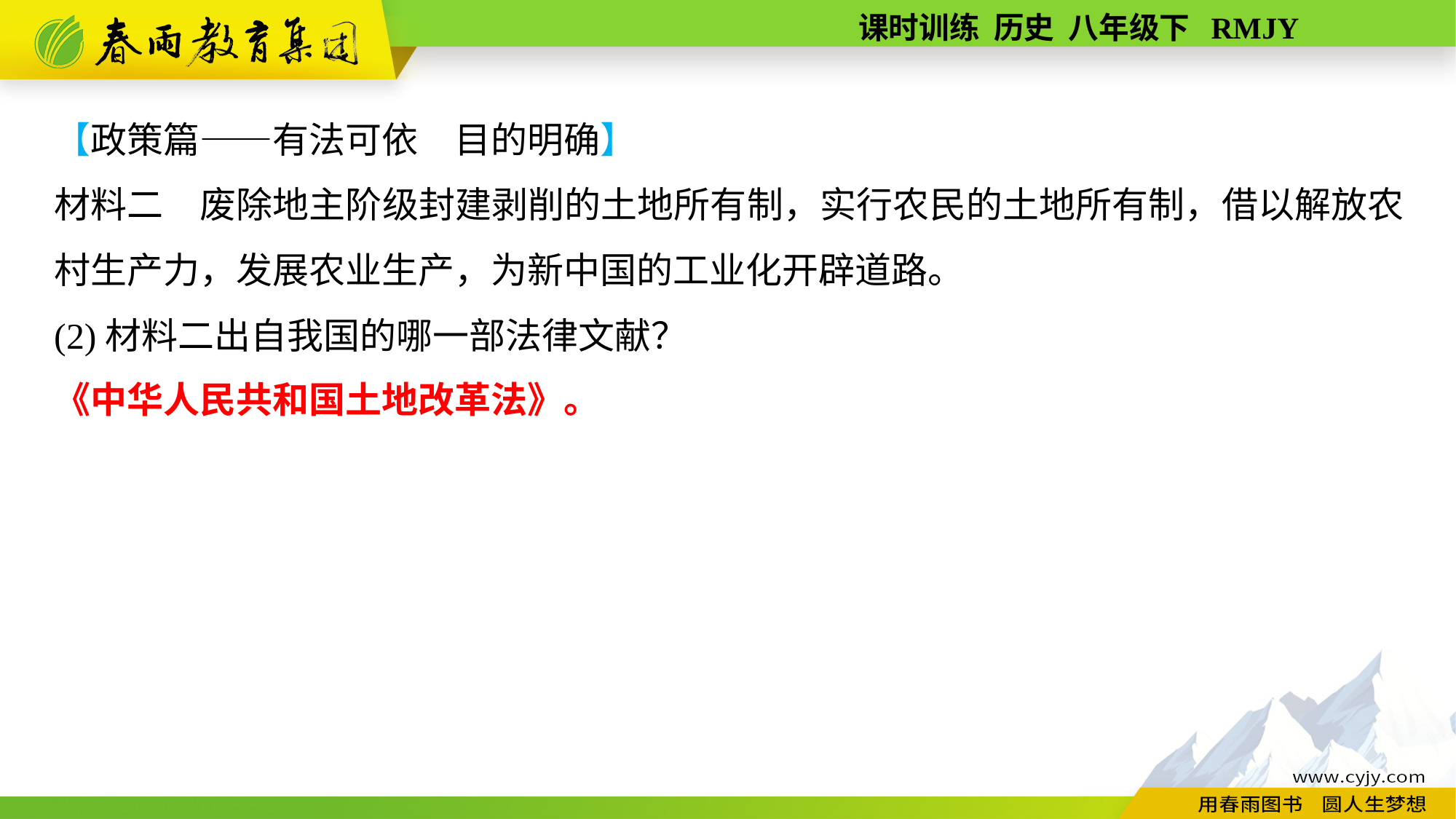

【政策篇——有法可依　目的明确】
材料二　废除地主阶级封建剥削的土地所有制，实行农民的土地所有制，借以解放农村生产力，发展农业生产，为新中国的工业化开辟道路。
(2)材料二出自我国的哪一部法律文献？
《中华人民共和国土地改革法》。